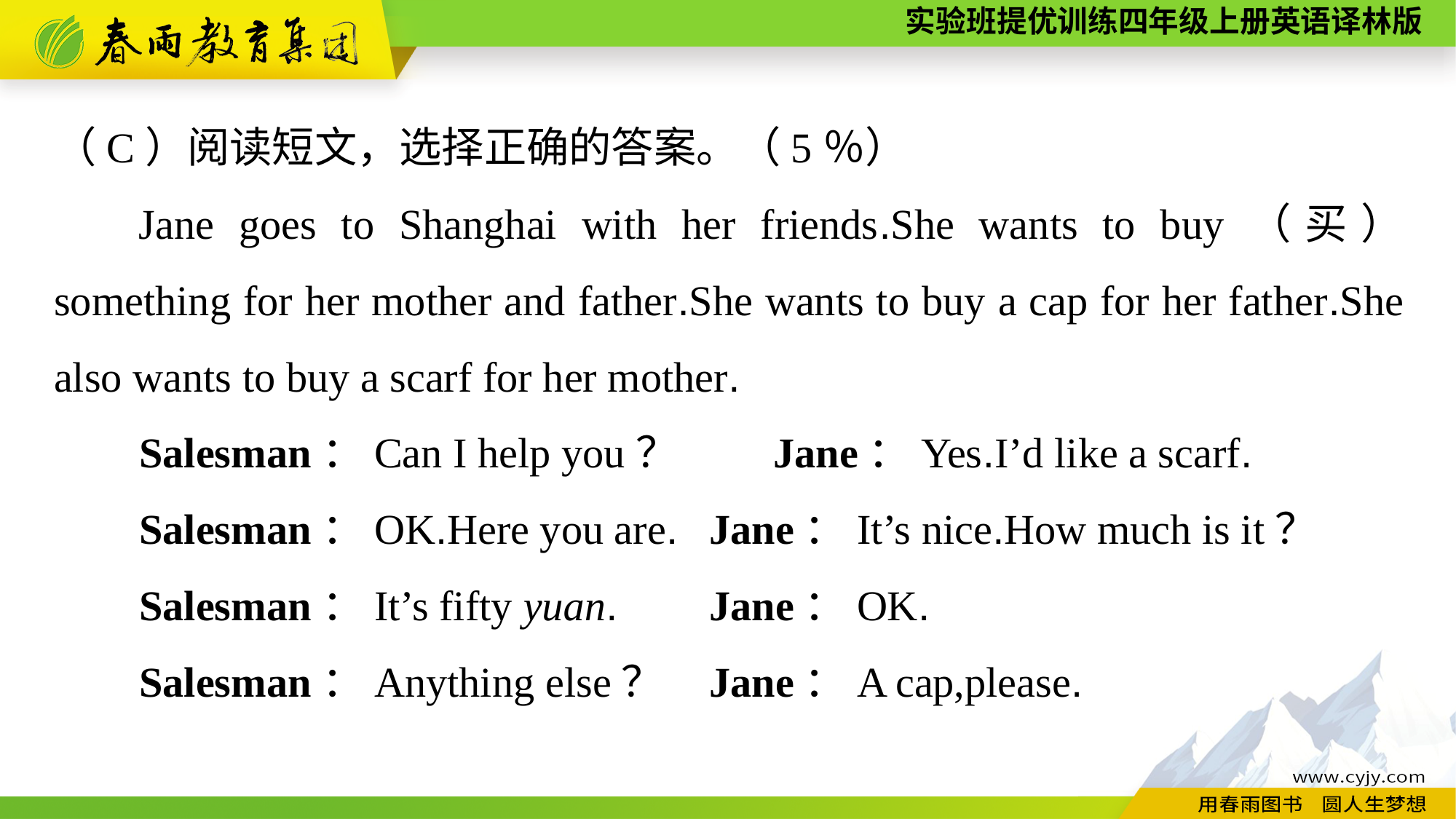

（C）阅读短文，选择正确的答案。（5％）
Jane goes to Shanghai with her friends.She wants to buy（买） something for her mother and father.She wants to buy a cap for her father.She also wants to buy a scarf for her mother.
Salesman：Can I help you？　　Jane：Yes.I’d like a scarf.
Salesman：OK.Here you are.	Jane：It’s nice.How much is it？
Salesman：It’s fifty yuan.	Jane：OK.
Salesman：Anything else？	Jane：A cap,please.